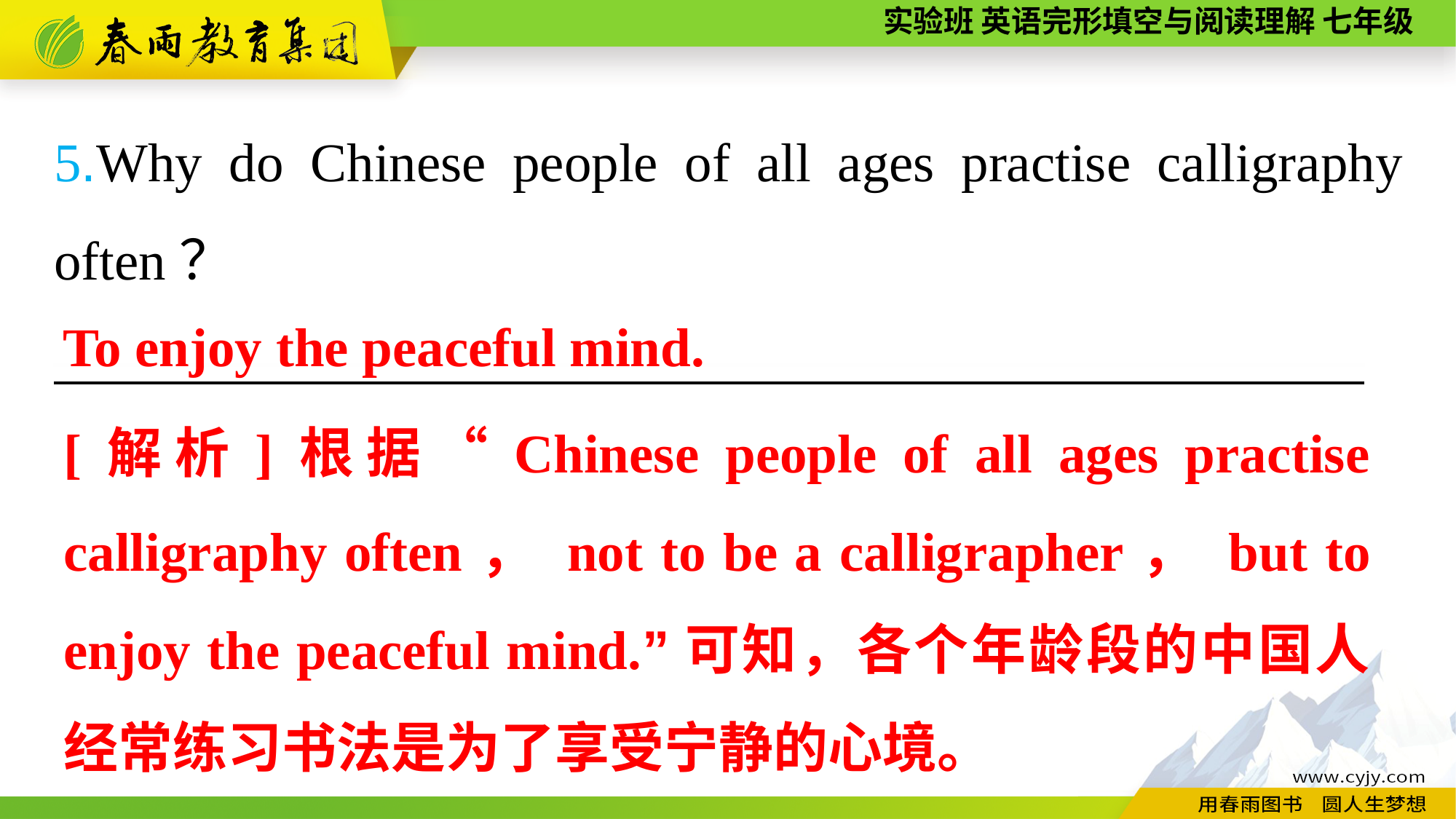

5.Why do Chinese people of all ages practise calligraphy often？
————————————————————————
To enjoy the peaceful mind.
[解析]根据“Chinese people of all ages practise calligraphy often， not to be a calligrapher， but to enjoy the peaceful mind.”可知，各个年龄段的中国人经常练习书法是为了享受宁静的心境。